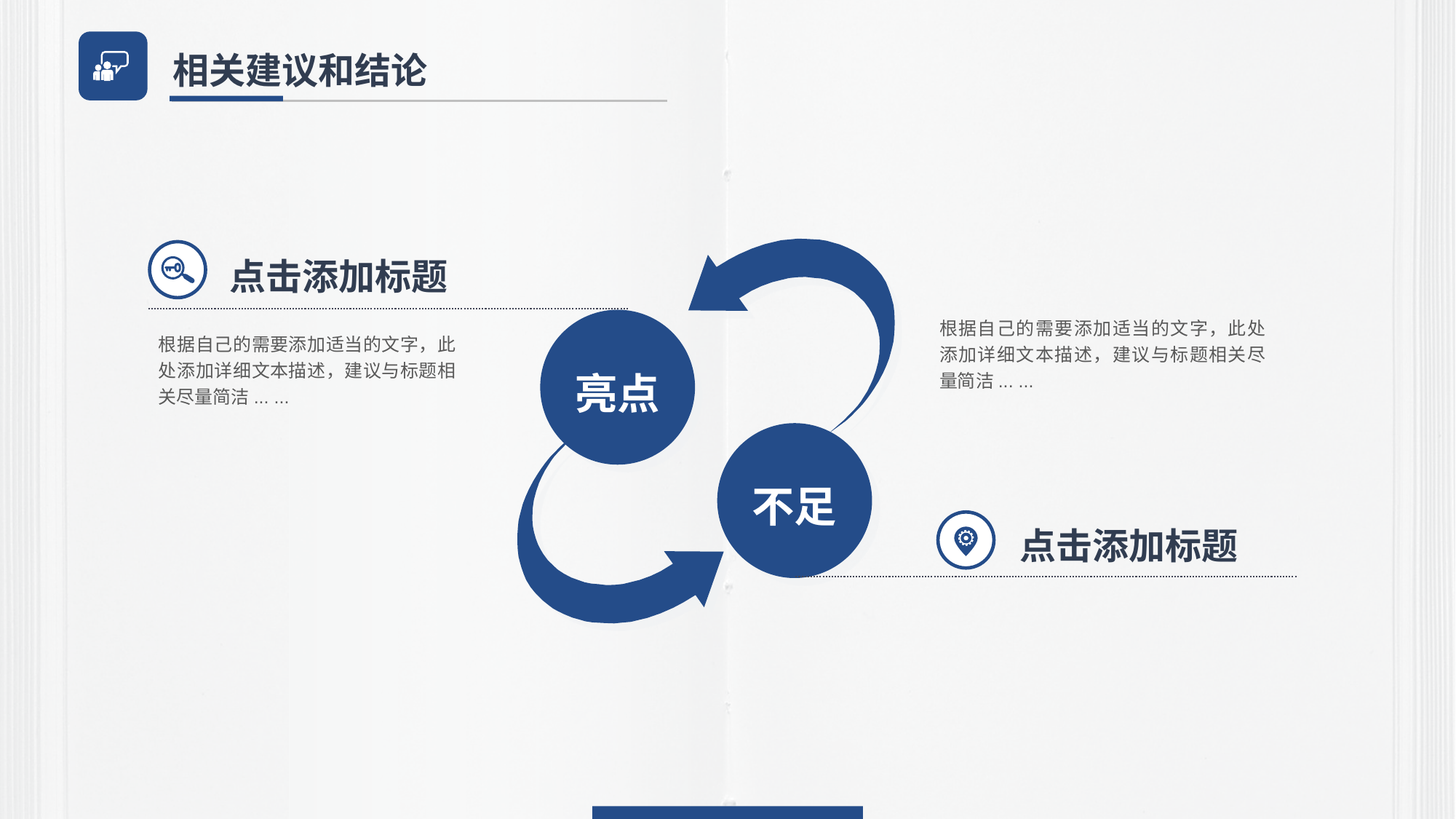

相关建议和结论

点击添加标题

根据自己的需要添加适当的文字，此处添加详细文本描述，建议与标题相关尽量简洁... ...
亮点
根据自己的需要添加适当的文字，此处添加详细文本描述，建议与标题相关尽量简洁... ...
不足

点击添加标题